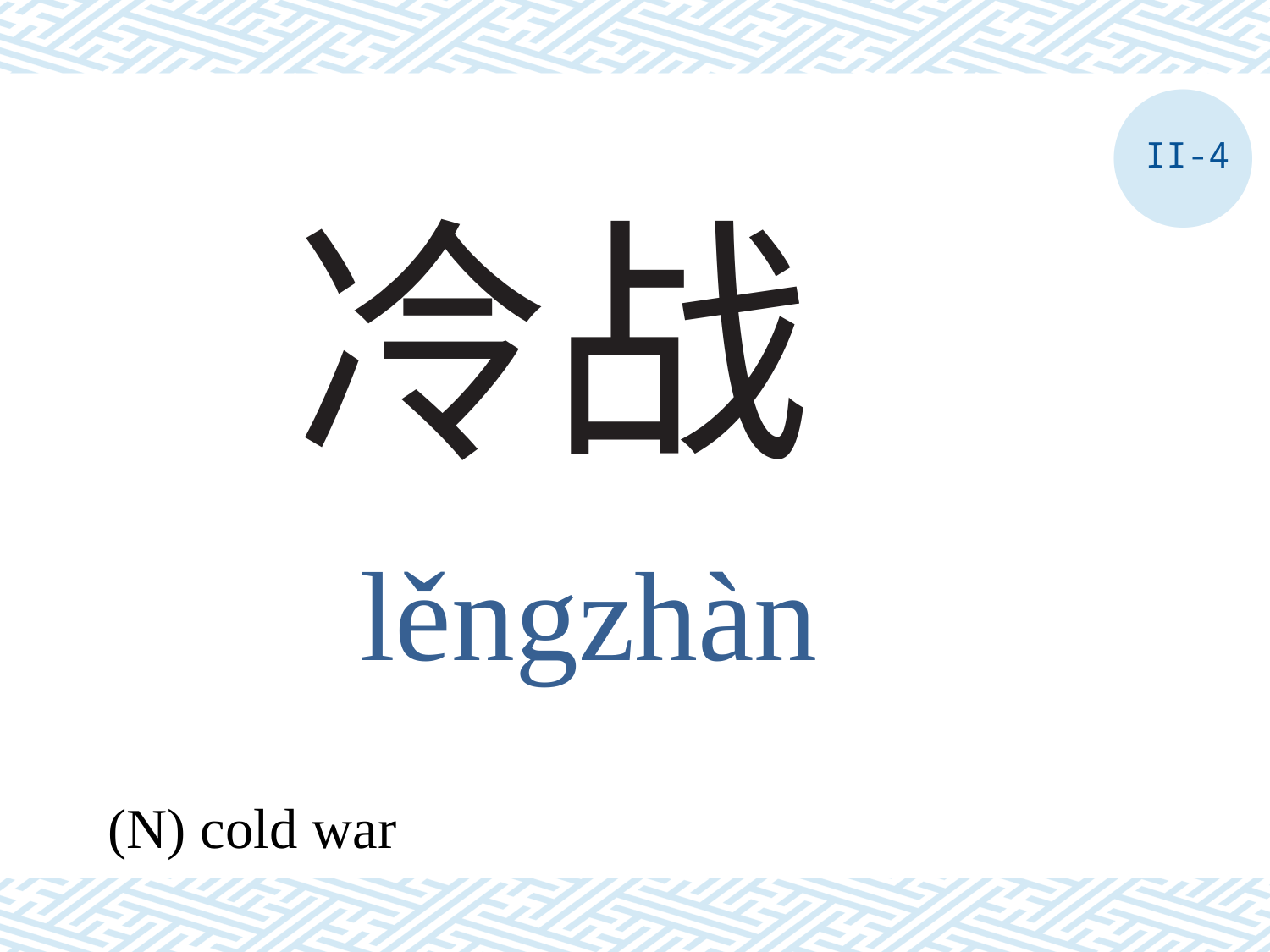

II-4

# 冷战
lěngzhàn
(N) cold war